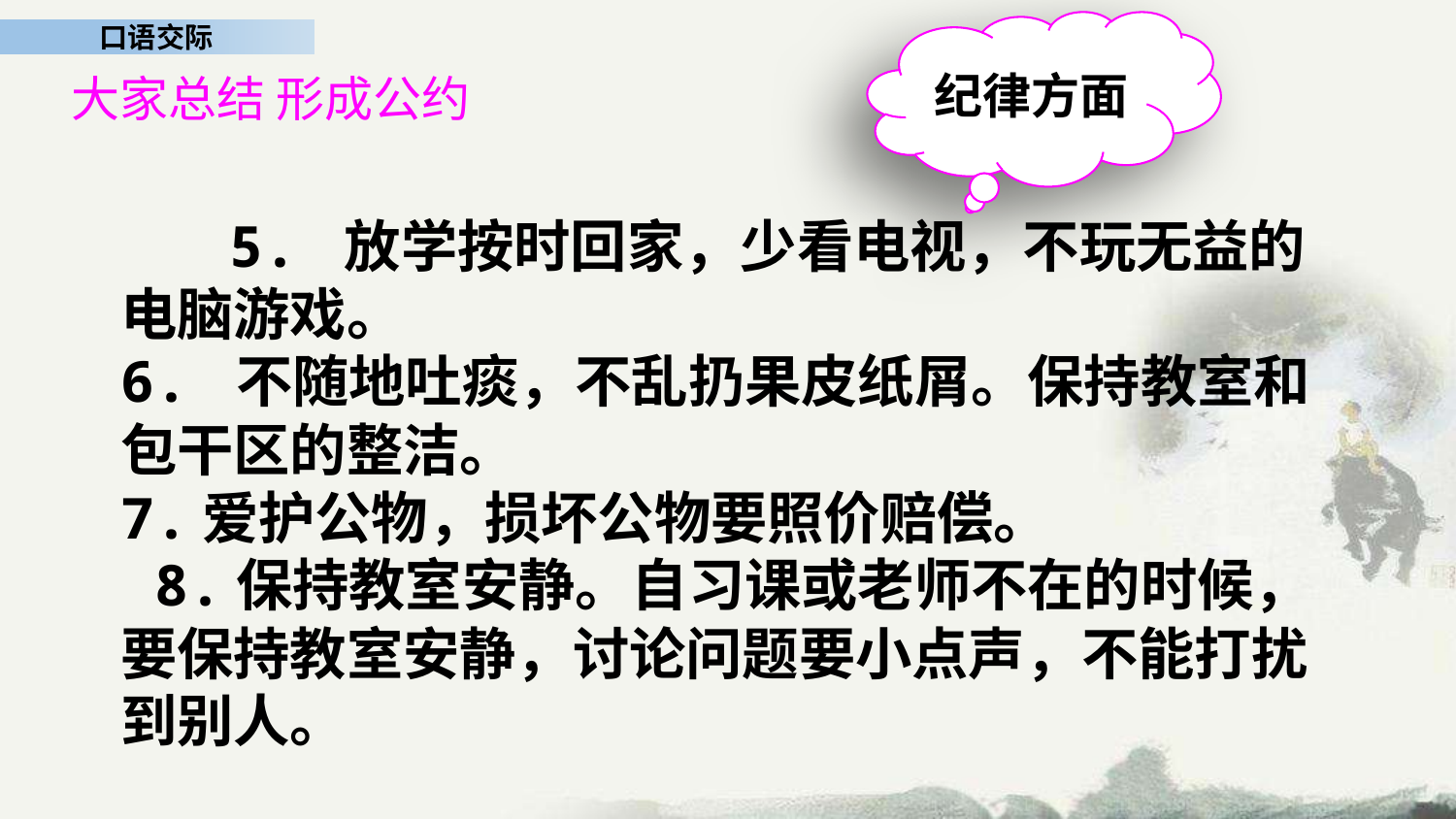

纪律方面
大家总结 形成公约
        5. 放学按时回家，少看电视，不玩无益的电脑游戏。
6. 不随地吐痰，不乱扔果皮纸屑。保持教室和包干区的整洁。
7.爱护公物，损坏公物要照价赔偿。
 8.保持教室安静。自习课或老师不在的时候，要保持教室安静，讨论问题要小点声，不能打扰到别人。